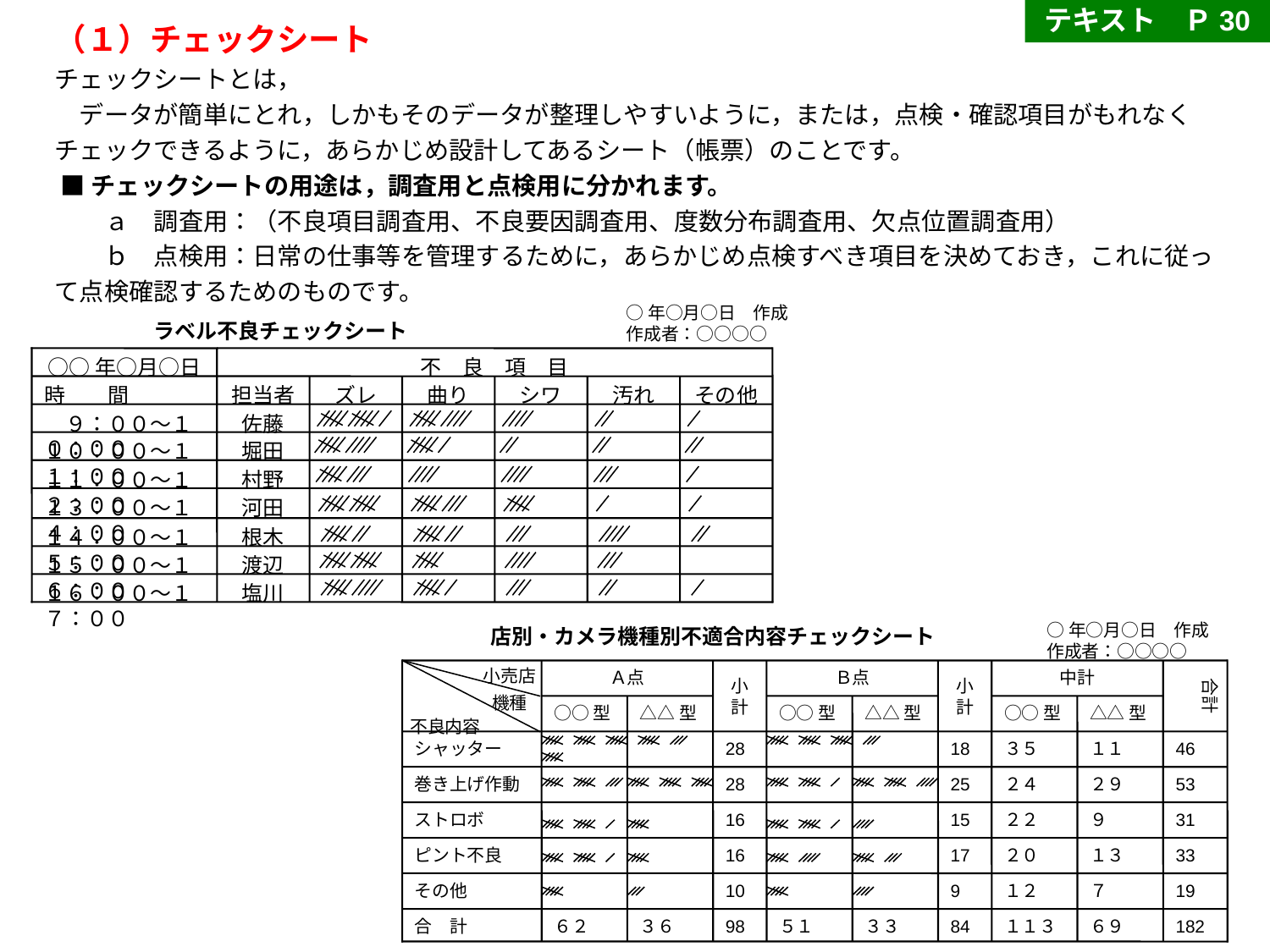

テキスト　Ｐ30
（１）チェックシート
チェックシートとは，
　データが簡単にとれ，しかもそのデータが整理しやすいように，または，点検・確認項目がもれなくチェックできるように，あらかじめ設計してあるシート（帳票）のことです。
 ■チェックシートの用途は，調査用と点検用に分かれます。
　　ａ　調査用：（不良項目調査用、不良要因調査用、度数分布調査用、欠点位置調査用）
　　ｂ　点検用：日常の仕事等を管理するために，あらかじめ点検すべき項目を決めておき，これに従って点検確認するためのものです。
○年○月○日　作成
作成者：○○○○
ラベル不良チェックシート
○○年○月○日

不　良　項　目

時　　間

担当者
ズレ

曲り

シワ

汚れ

その他

　９：００～１０：００

佐藤

１０：００～１１：００

堀田

１１：００～１２：００

村野

１３：００～１４：００

河田

１４：００～１５：００

根木

１５：００～１６：００

渡辺

１６：００～１７：００

塩川

○年○月○日　作成
作成者：○○○○
店別・カメラ機種別不適合内容チェックシート
小売店

Ａ点

小計

Ｂ点

小計

中計

合計

機種
○○型

△△型

○○型

△△型

○○型

△△型

不良内容
シャッター

28

18
３５
１１
46

巻き上げ作動

28

25
２４
２９
53

ストロボ

16

15
２２
９
31

ピント不良

16

17
２０
１３
33

その他

10

9
１２
７
19

合　計

６２
３６
98
５１
３３
84
１１３
６９
182